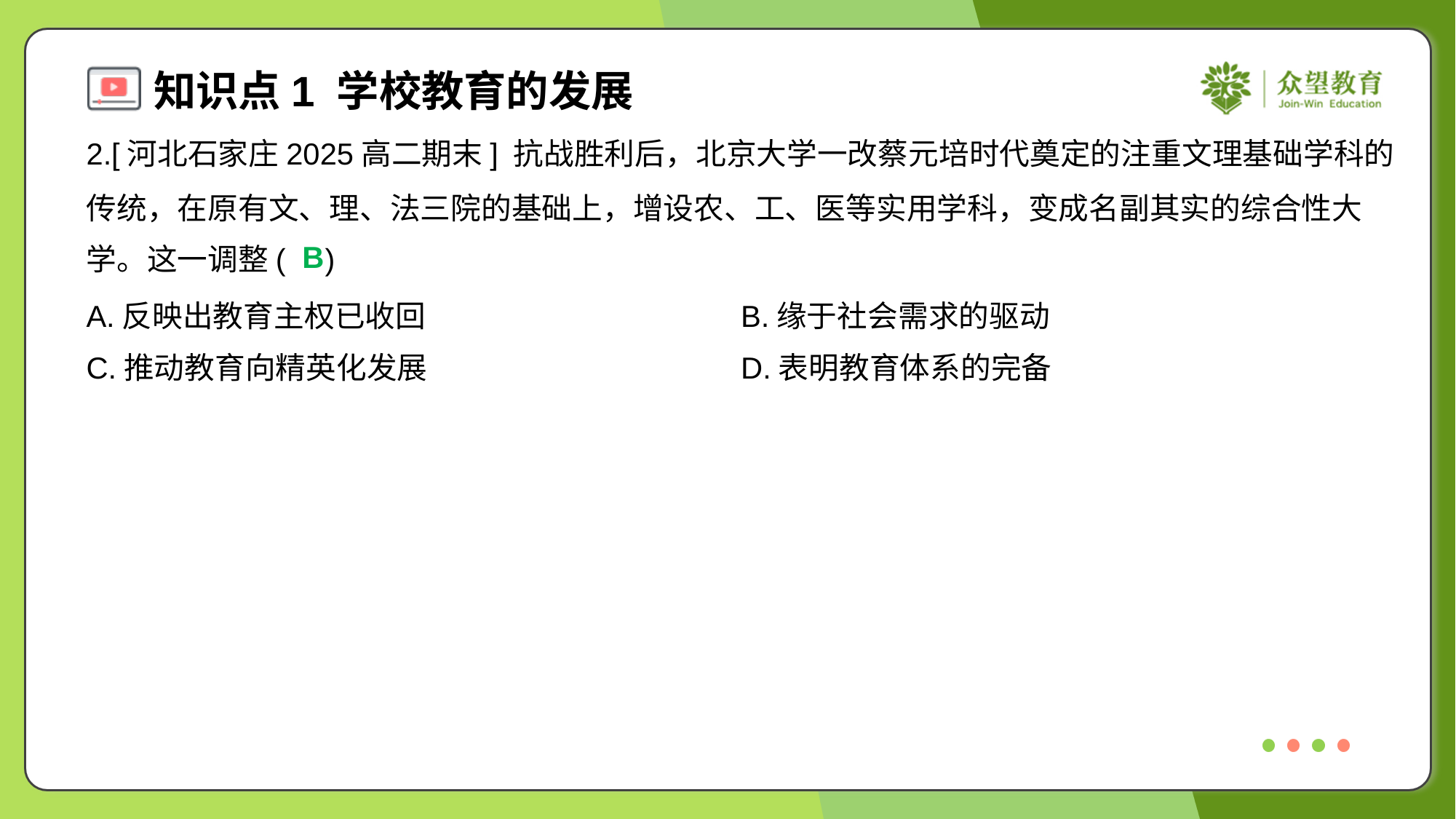

2.[河北石家庄2025高二期末] 抗战胜利后，北京大学一改蔡元培时代奠定的注重文理基础学科的
传统，在原有文、理、法三院的基础上，增设农、工、医等实用学科，变成名副其实的综合性大
学。这一调整(     )
B
A.反映出教育主权已收回	B.缘于社会需求的驱动
C.推动教育向精英化发展	D.表明教育体系的完备